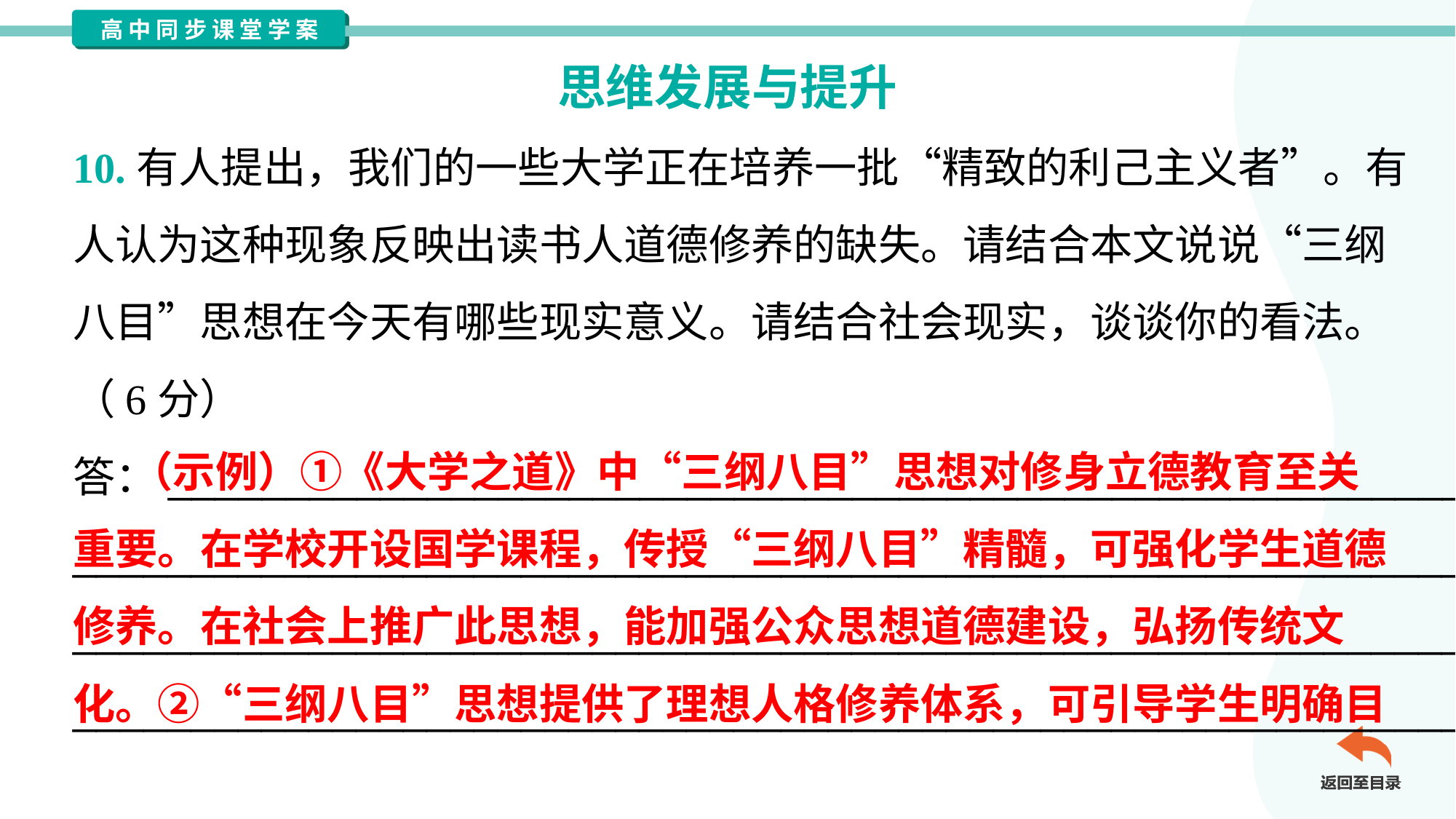

思维发展与提升
10.有人提出，我们的一些大学正在培养一批“精致的利己主义者”。有
人认为这种现象反映出读书人道德修养的缺失。请结合本文说说“三纲
八目”思想在今天有哪些现实意义。请结合社会现实，谈谈你的看法。
（6分）
答：_________________________________________________________
_____________________________________________________________
_____________________________________________________________
_____________________________________________________________
     （示例）①《大学之道》中“三纲八目”思想对修身立德教育至关
重要。在学校开设国学课程，传授“三纲八目”精髓，可强化学生道德
修养。在社会上推广此思想，能加强公众思想道德建设，弘扬传统文
化。②“三纲八目”思想提供了理想人格修养体系，可引导学生明确目